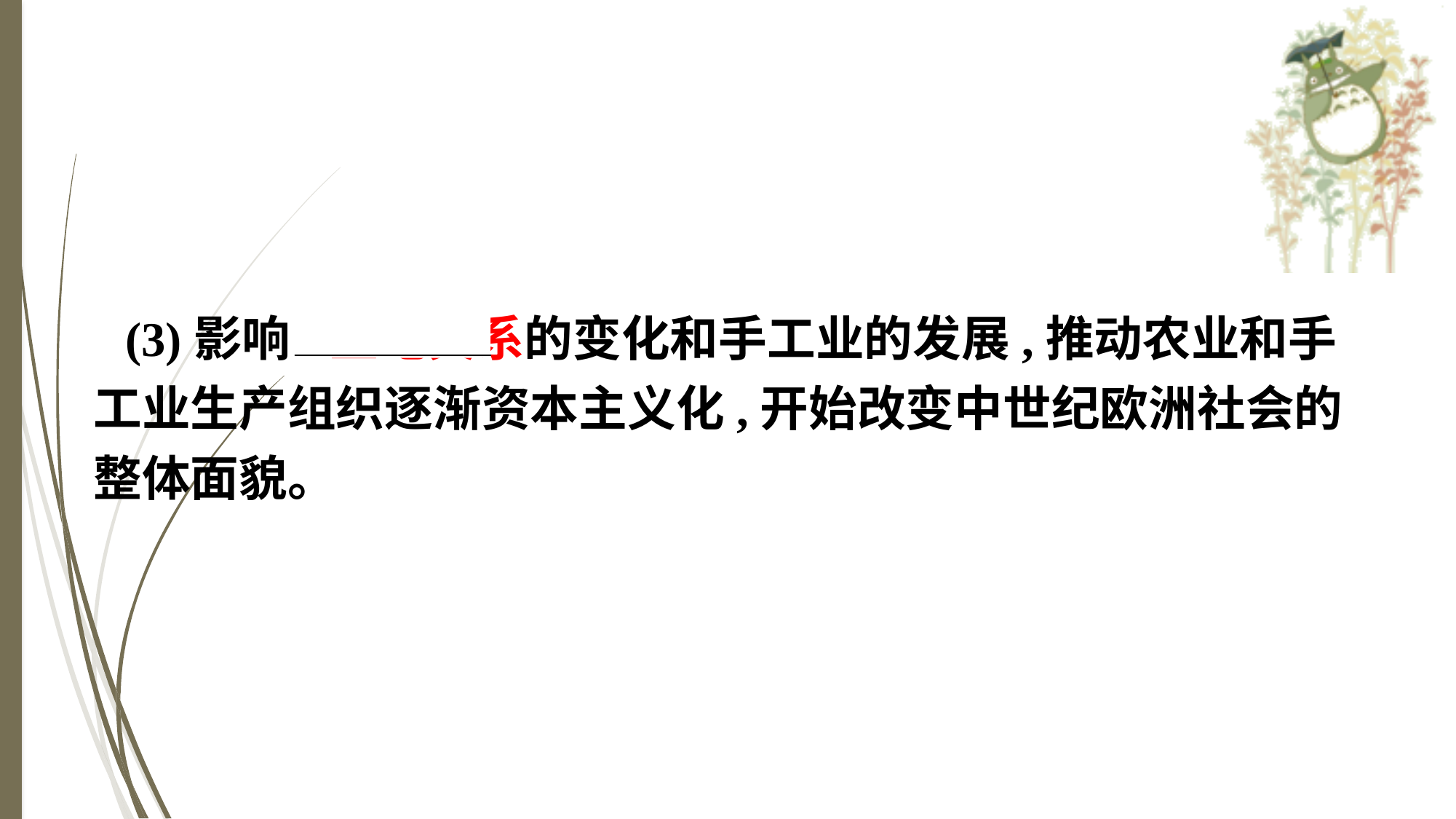

(3)影响:土地关系的变化和手工业的发展,推动农业和手工业生产组织逐渐资本主义化,开始改变中世纪欧洲社会的整体面貌。